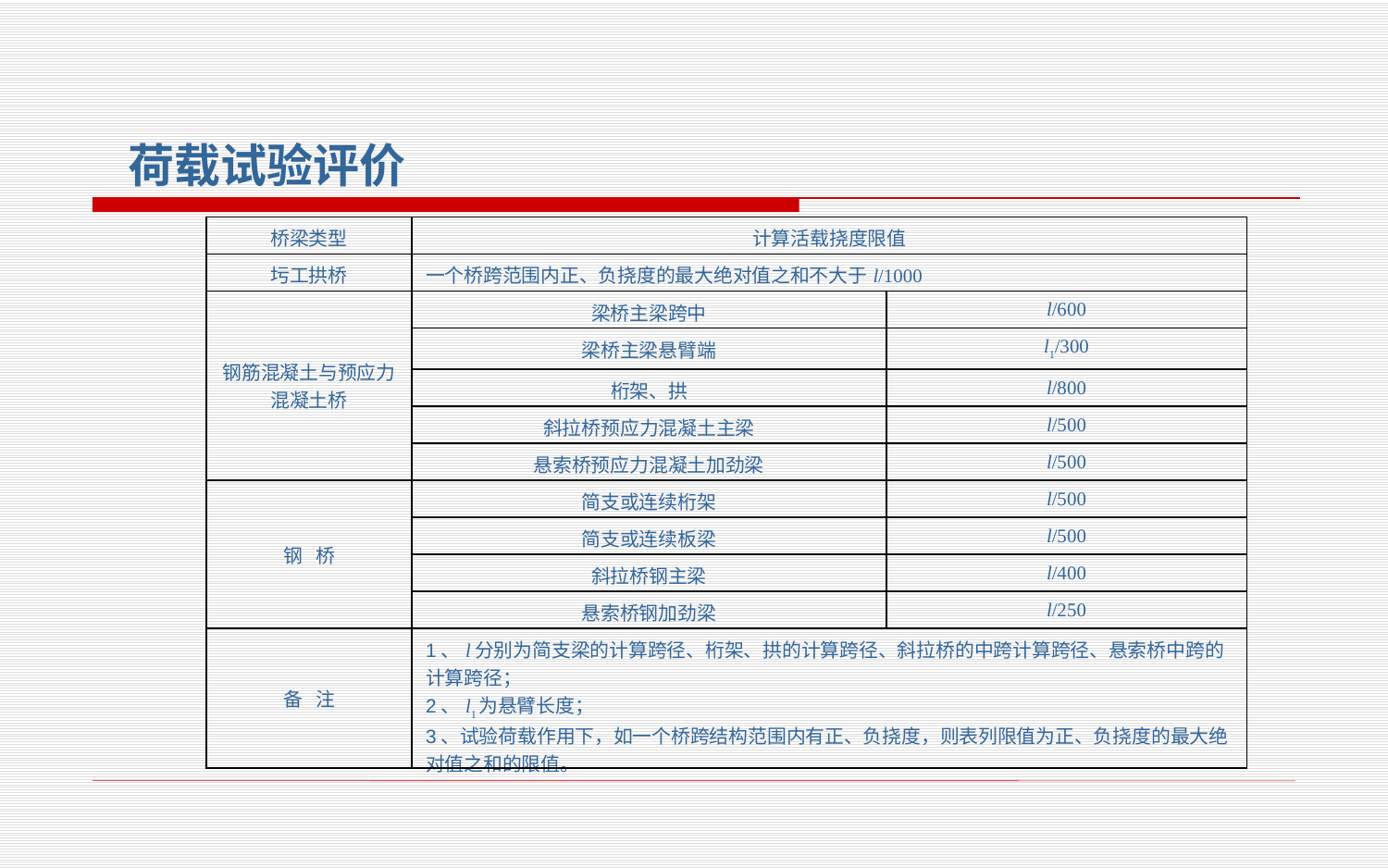

荷载试验评价
| 桥梁类型 | 计算活载挠度限值 |  |
| --- | --- | --- |
| 圬工拱桥 | 一个桥跨范围内正、负挠度的最大绝对值之和不大于l/1000 |  |
| 钢筋混凝土与预应力混凝土桥 | 梁桥主梁跨中 | l/600 |
|  | 梁桥主梁悬臂端 | l1/300 |
|  | 桁架、拱 | l/800 |
|  | 斜拉桥预应力混凝土主梁 | l/500 |
|  | 悬索桥预应力混凝土加劲梁 | l/500 |
| 钢 桥 | 简支或连续桁架 | l/500 |
|  | 简支或连续板梁 | l/500 |
|  | 斜拉桥钢主梁 | l/400 |
|  | 悬索桥钢加劲梁 | l/250 |
| 备 注 | 1、l分别为简支梁的计算跨径、桁架、拱的计算跨径、斜拉桥的中跨计算跨径、悬索桥中跨的计算跨径； 2、l1为悬臂长度； 3、试验荷载作用下，如一个桥跨结构范围内有正、负挠度，则表列限值为正、负挠度的最大绝对值之和的限值。 |  |